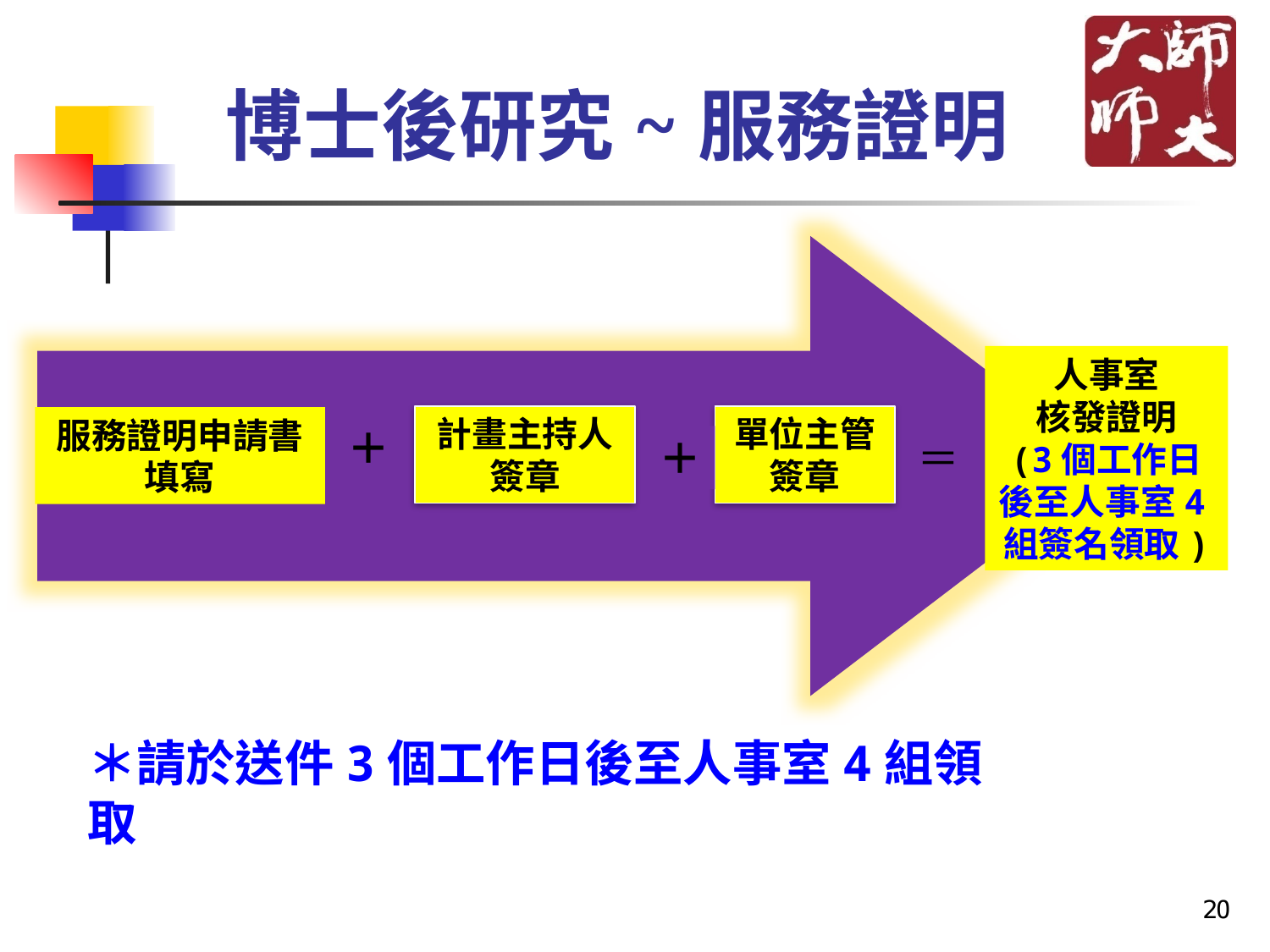

# 博士後研究~服務證明

人事室
核發證明
(3個工作日後至人事室4組簽名領取)
計畫主持人
簽章
單位主管
簽章
服務證明申請書
填寫
＋
＋
＝
＊請於送件3個工作日後至人事室4組領取
20